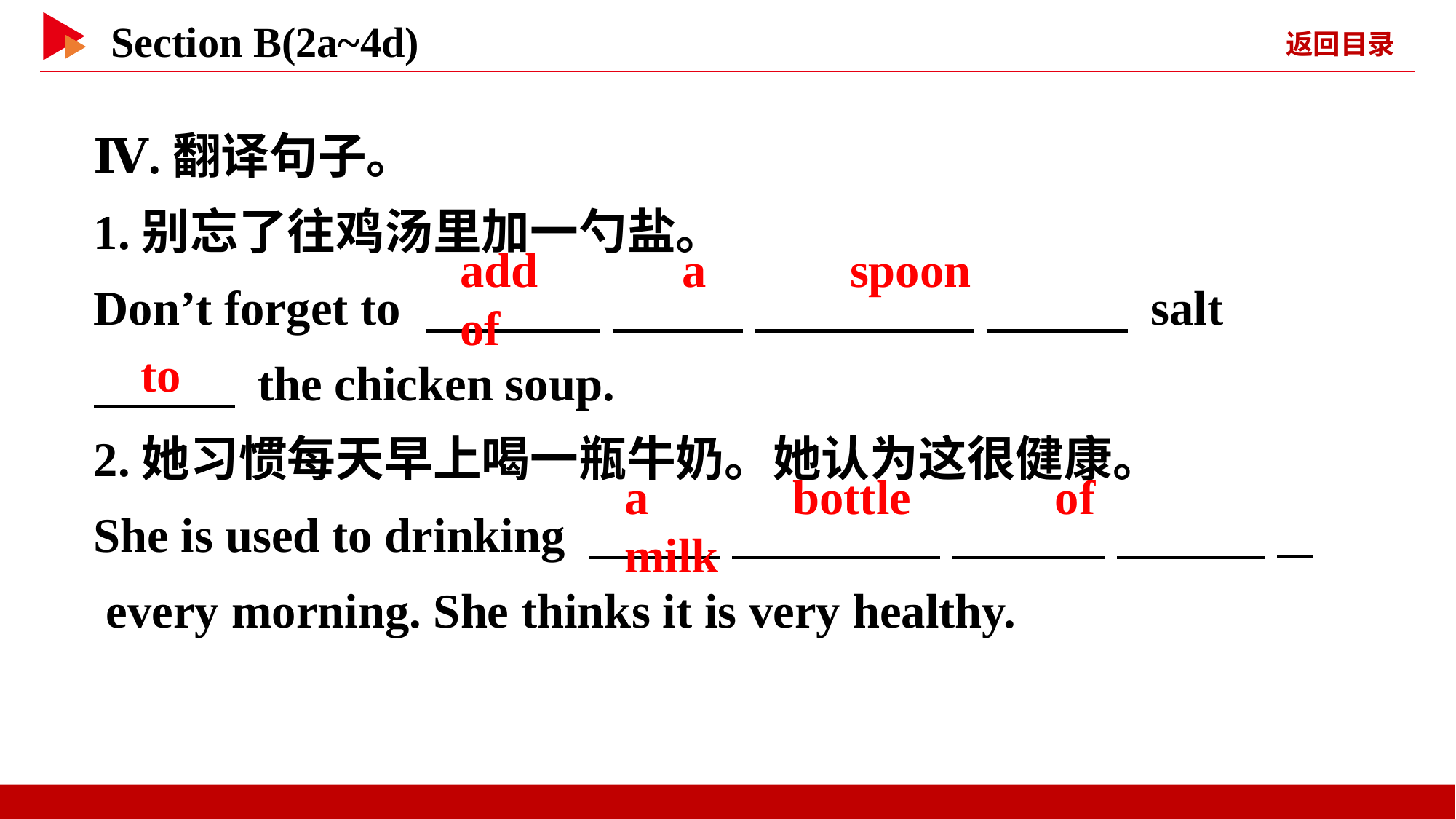

Ⅳ.翻译句子。
1.别忘了往鸡汤里加一勺盐。
Don’t forget to 　       　 　   　 　           　 　    　 salt
　    　 the chicken soup.
2.她习惯每天早上喝一瓶牛奶。她认为这很健康。
She is used to drinking 　   　 　          　 　     　 　         _
 every morning. She thinks it is very healthy.
add 　 　a 　 　spoon 　 　of
to
a 　 　bottle 　 　of 　 　milk